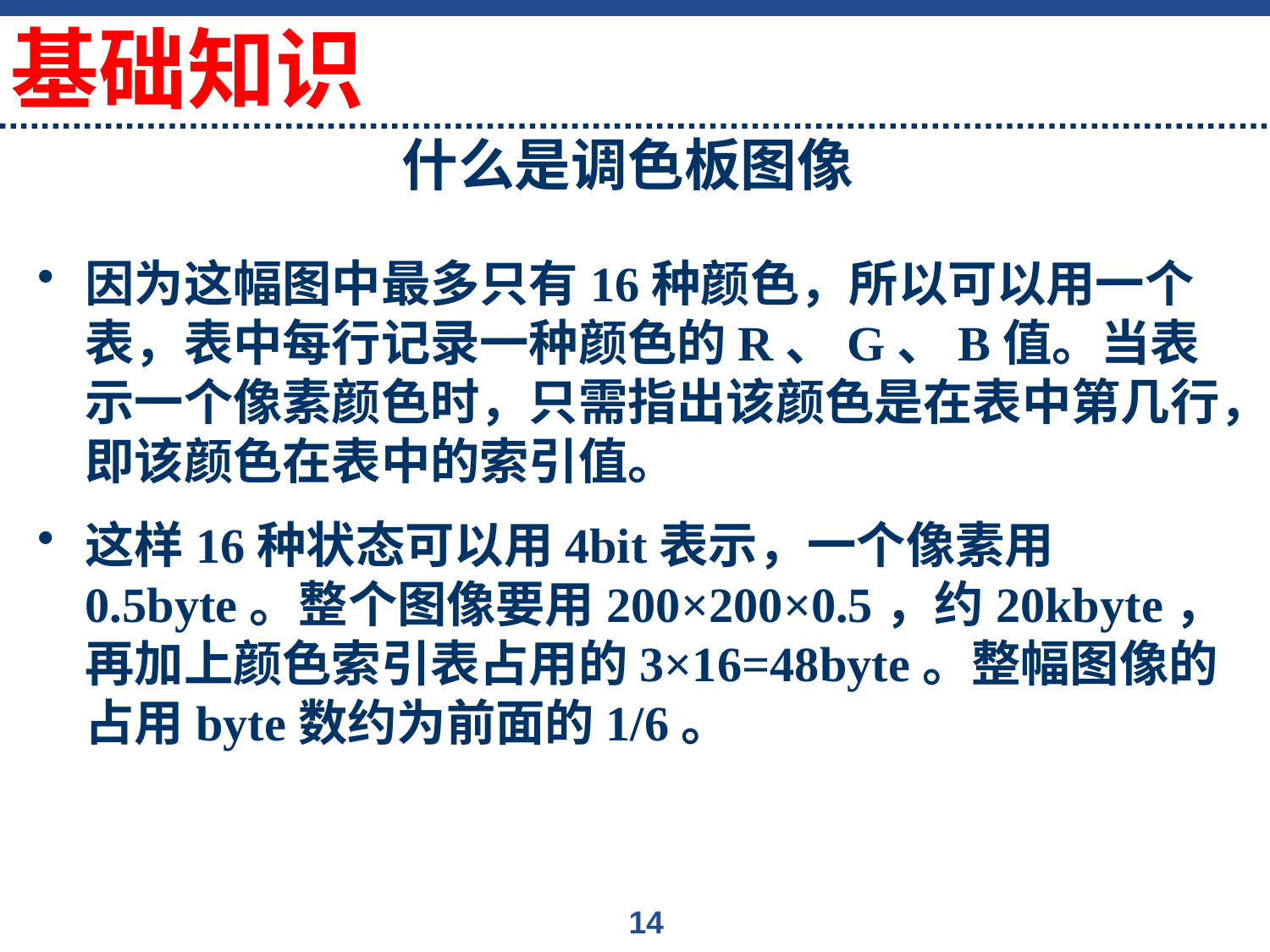

基础知识
# 什么是调色板图像
因为这幅图中最多只有16种颜色，所以可以用一个表，表中每行记录一种颜色的R、G、B值。当表示一个像素颜色时，只需指出该颜色是在表中第几行，即该颜色在表中的索引值。
这样16种状态可以用4bit表示，一个像素用0.5byte。整个图像要用200×200×0.5，约20kbyte，再加上颜色索引表占用的3×16=48byte。整幅图像的占用byte数约为前面的1/6。

14